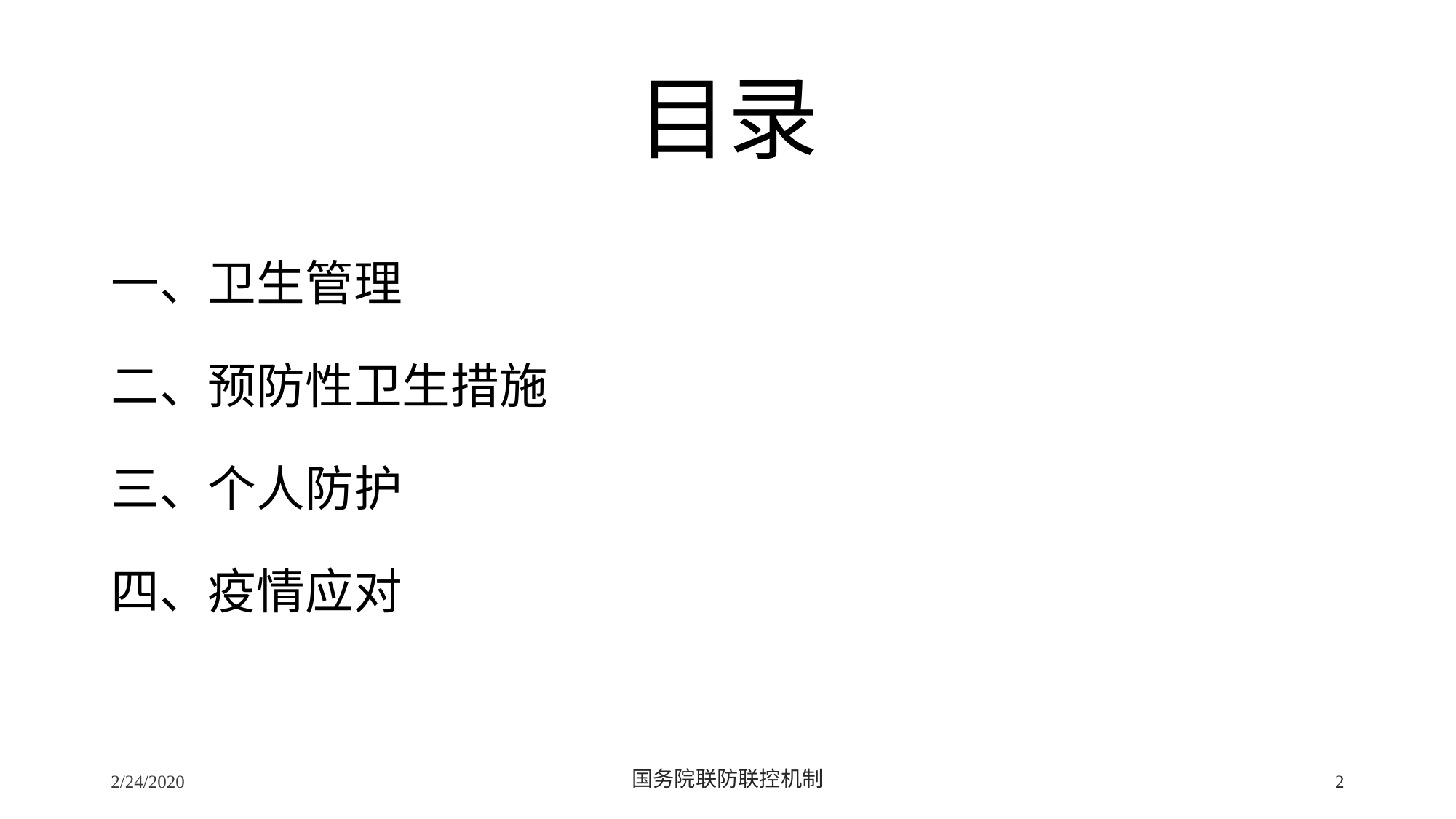

# 目录
一、卫生管理
二、预防性卫生措施
三、个人防护
四、疫情应对
2/24/2020
国务院联防联控机制
2